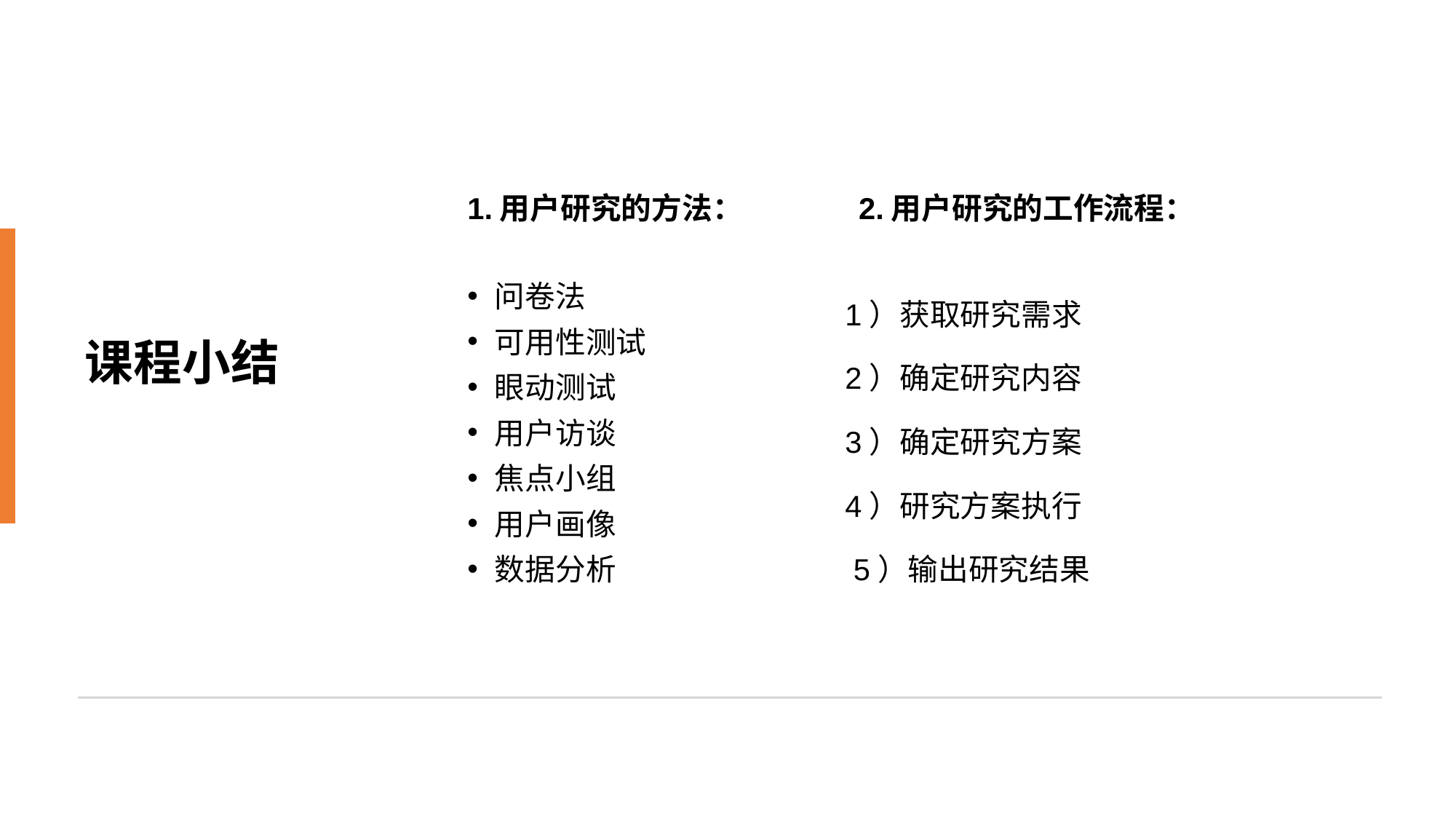

1.用户研究的方法：

问卷法
可用性测试
眼动测试
用户访谈
焦点小组
用户画像
数据分析

2.用户研究的工作流程：

1）获取研究需求
2）确定研究内容
3）确定研究方案
4）研究方案执行
 5）输出研究结果

课程小结